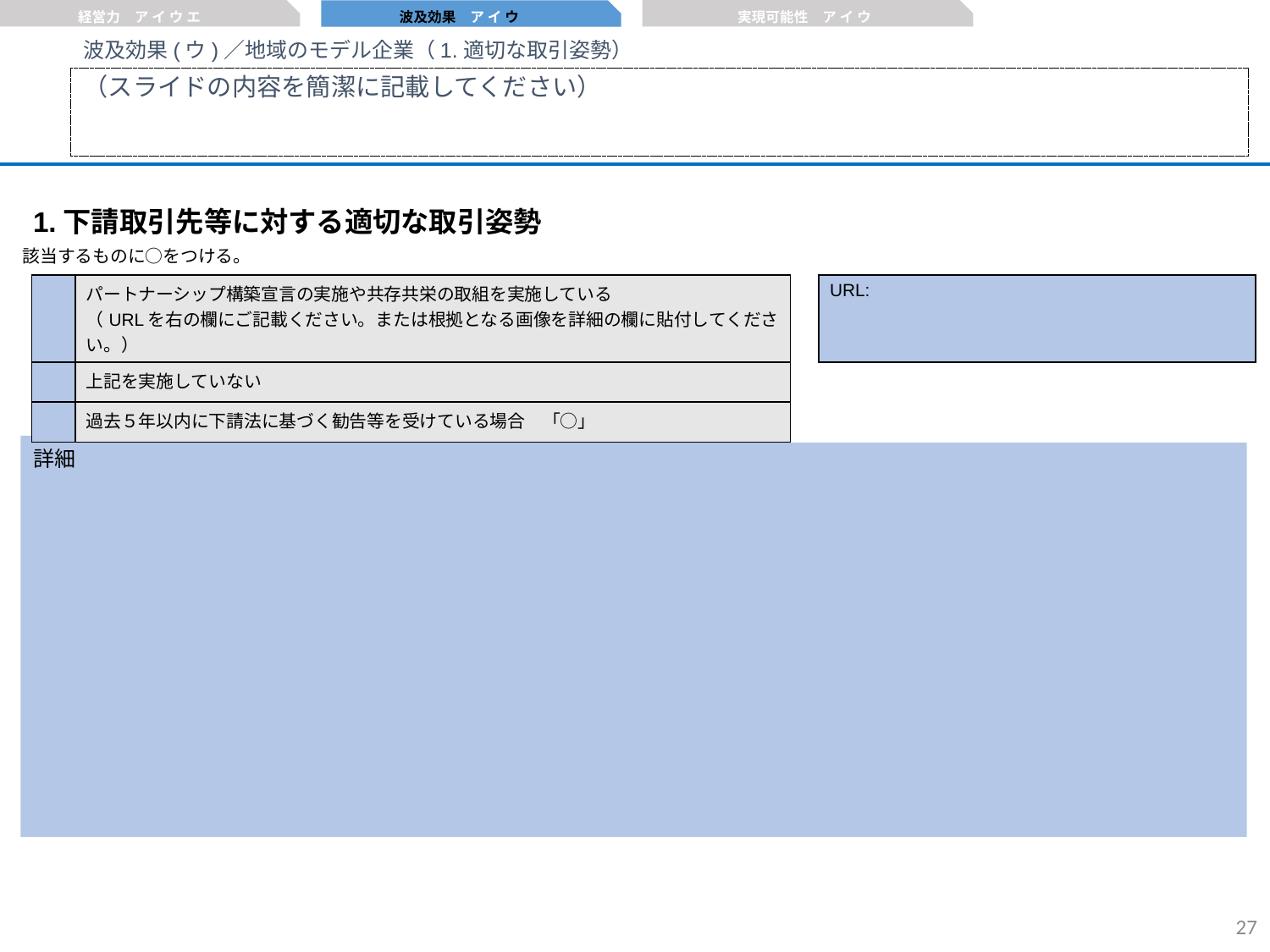

経営力　ア イ ウ エ
実現可能性　ア イ ウ
波及効果　ア イ ウ
波及効果(ウ)／地域のモデル企業（1.適切な取引姿勢）
（スライドの内容を簡潔に記載してください）
1.下請取引先等に対する適切な取引姿勢
該当するものに○をつける。
|  | パートナーシップ構築宣言の実施や共存共栄の取組を実施している （URLを右の欄にご記載ください。または根拠となる画像を詳細の欄に貼付してください。） |  | URL: |
| --- | --- | --- | --- |
|  | 上記を実施していない |  |  |
|  | 過去５年以内に下請法に基づく勧告等を受けている場合　「○」 |  |  |
詳細
27